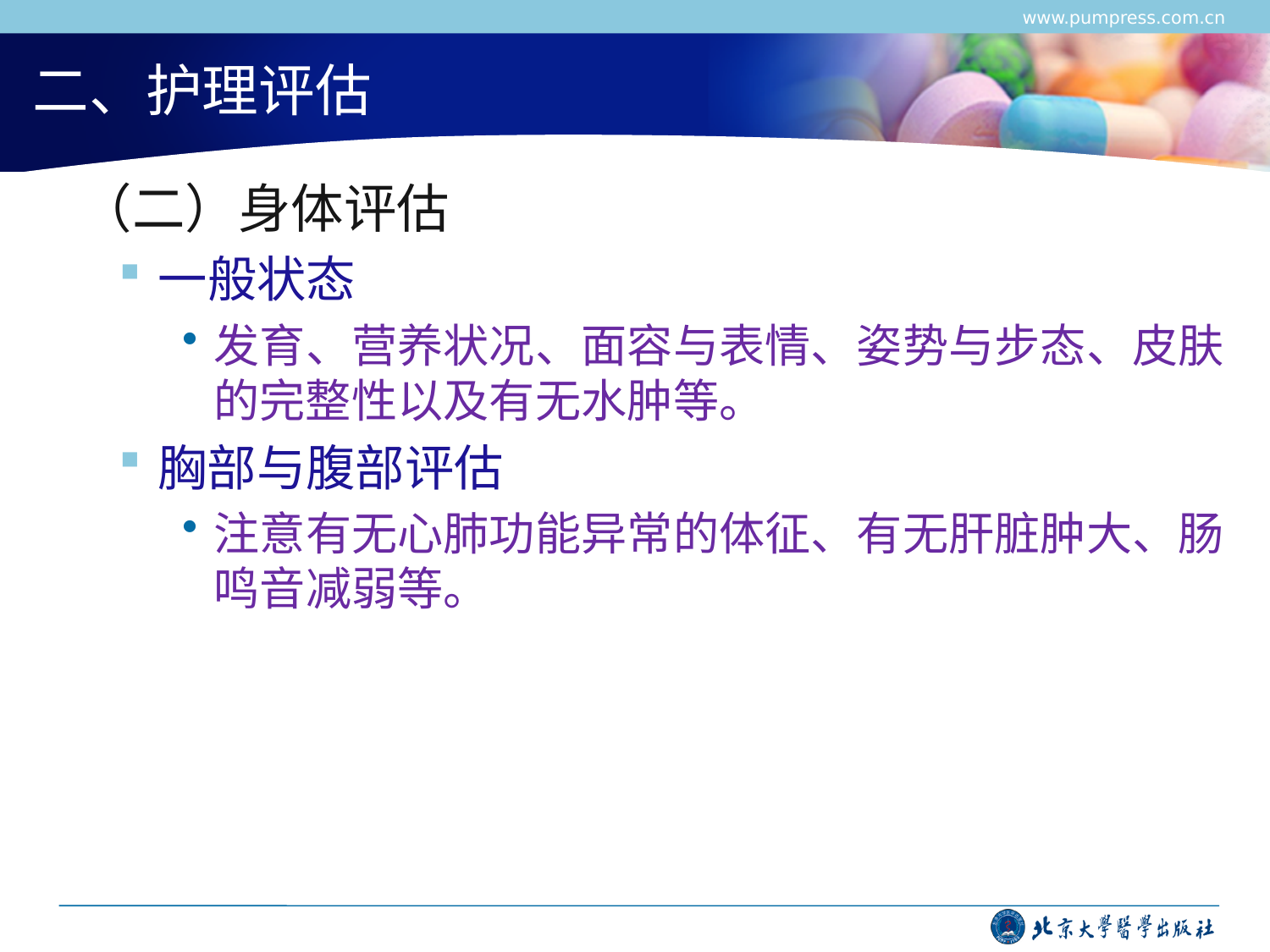

www.pumpress.com.cn
# 二、护理评估
 （二）身体评估
一般状态
发育、营养状况、面容与表情、姿势与步态、皮肤的完整性以及有无水肿等。
胸部与腹部评估
注意有无心肺功能异常的体征、有无肝脏肿大、肠鸣音减弱等。